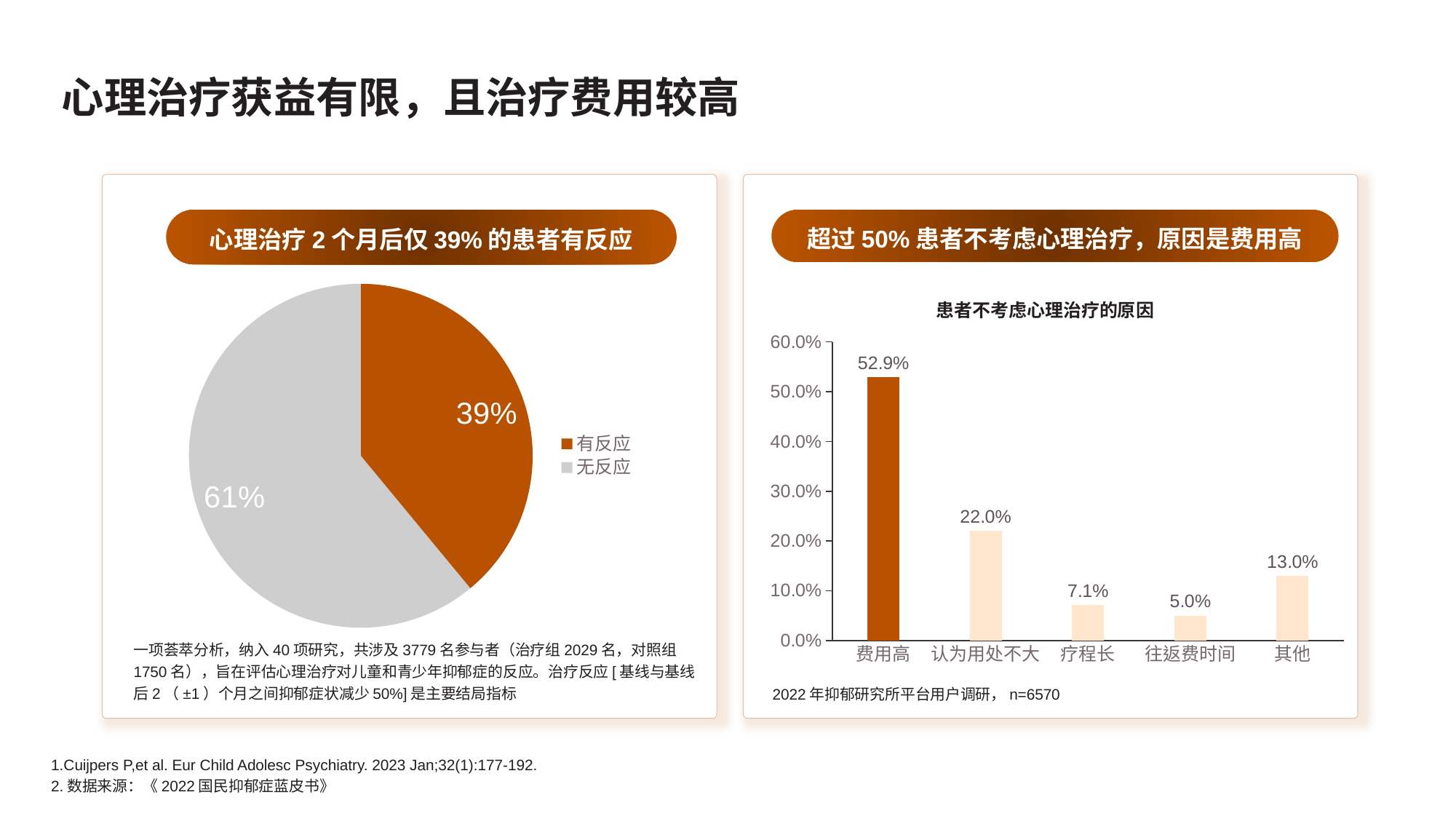

# 心理治疗获益有限，且治疗费用较高

超过50%患者不考虑心理治疗，原因是费用高
心理治疗2个月后仅39%的患者有反应

### Chart

| Category | 销售额 |
|---|---|
| 有反应 | 0.39 |
| 无反应 | 0.61 |
患者不考虑心理治疗的原因

### Chart

| Category | 系列 1 |
|---|---|
| 费用高 | 0.529 |
| 认为用处不大 | 0.22 |
| 疗程长 | 0.071 |
| 往返费时间 | 0.05 |
| 其他 | 0.13 |
一项荟萃分析，纳入40项研究，共涉及3779名参与者（治疗组2029名，对照组1750名），旨在评估心理治疗对儿童和青少年抑郁症的反应。治疗反应[基线与基线后2（±1）个月之间抑郁症状减少50%]是主要结局指标
2022年抑郁研究所平台用户调研，n=6570
1.Cuijpers P,et al. Eur Child Adolesc Psychiatry. 2023 Jan;32(1):177-192.
2.数据来源：《2022国民抑郁症蓝皮书》